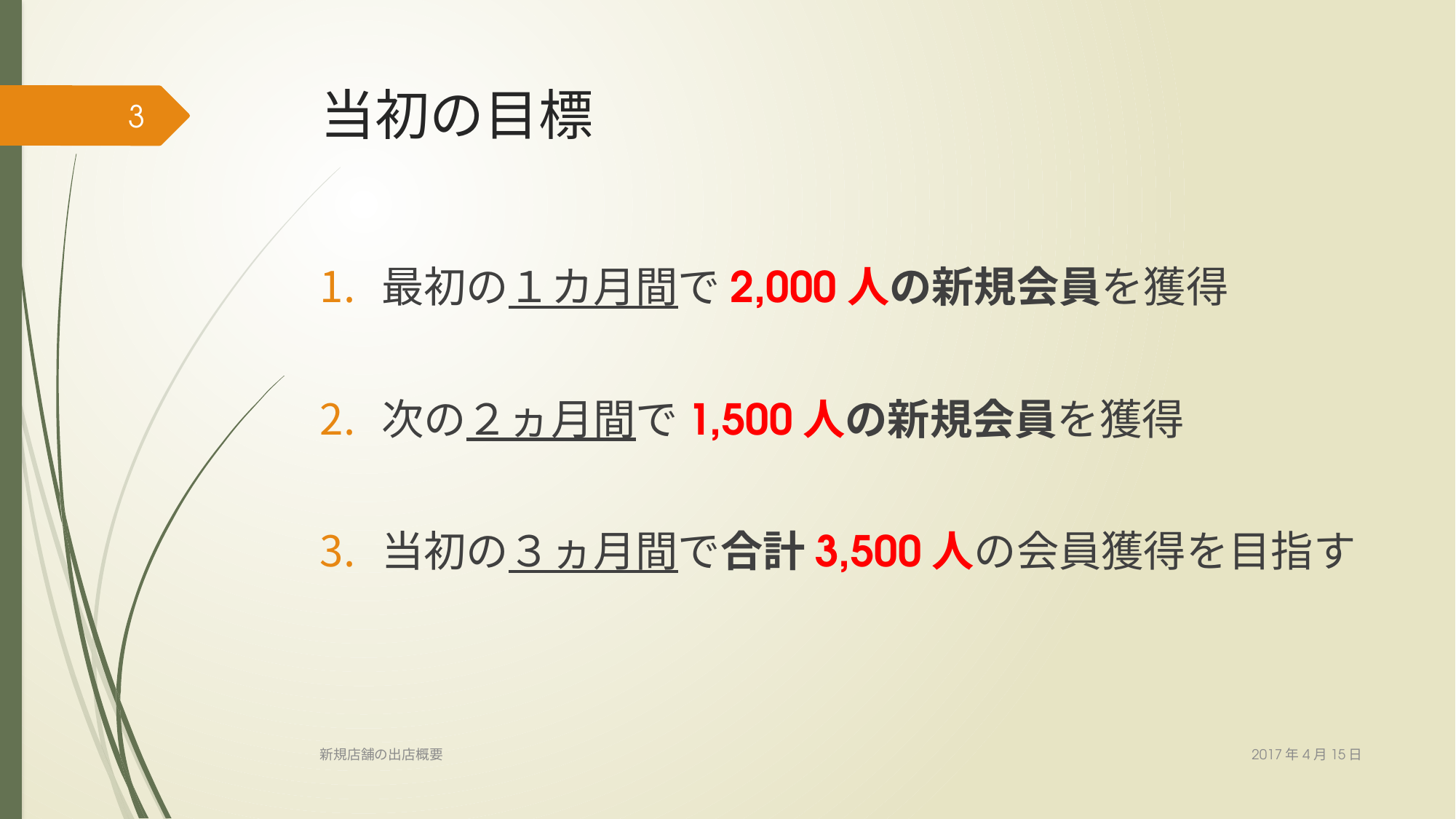

# 当初の目標
3
最初の１カ月間で2,000人の新規会員を獲得

次の２ヵ月間で1,500人の新規会員を獲得

当初の３ヵ月間で合計3,500人の会員獲得を目指す
2017年4月15日
新規店舗の出店概要